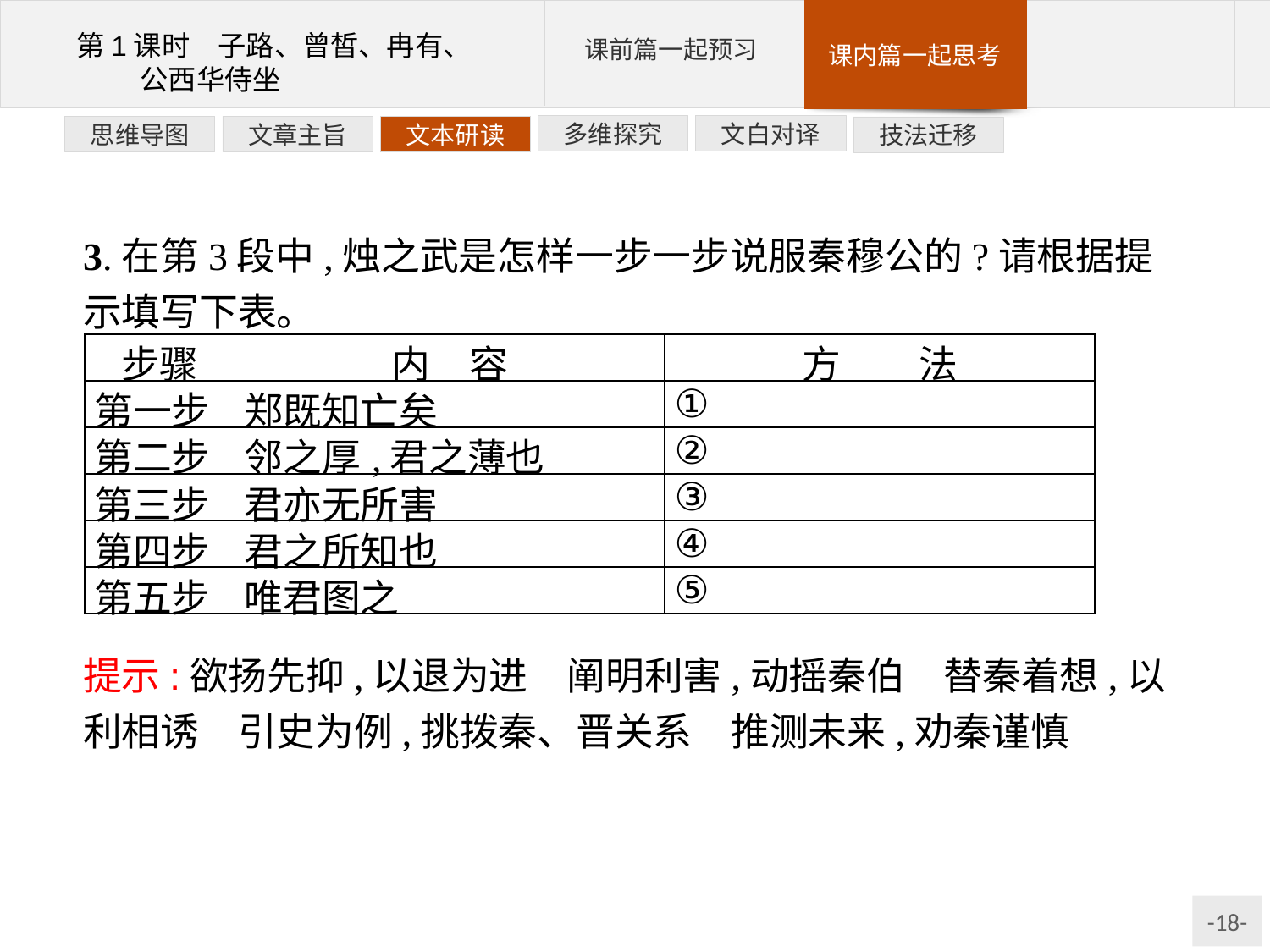

文白对译
多维探究
文本研读
文章主旨
思维导图
技法迁移
3.在第3段中,烛之武是怎样一步一步说服秦穆公的?请根据提示填写下表。
| 步骤 | 内　容 | 方　　法 |
| --- | --- | --- |
| 第一步 | 郑既知亡矣 | ① |
| 第二步 | 邻之厚,君之薄也 | ② |
| 第三步 | 君亦无所害 | ③ |
| 第四步 | 君之所知也 | ④ |
| 第五步 | 唯君图之 | ⑤ |
提示:欲扬先抑,以退为进　阐明利害,动摇秦伯　替秦着想,以利相诱　引史为例,挑拨秦、晋关系　推测未来,劝秦谨慎